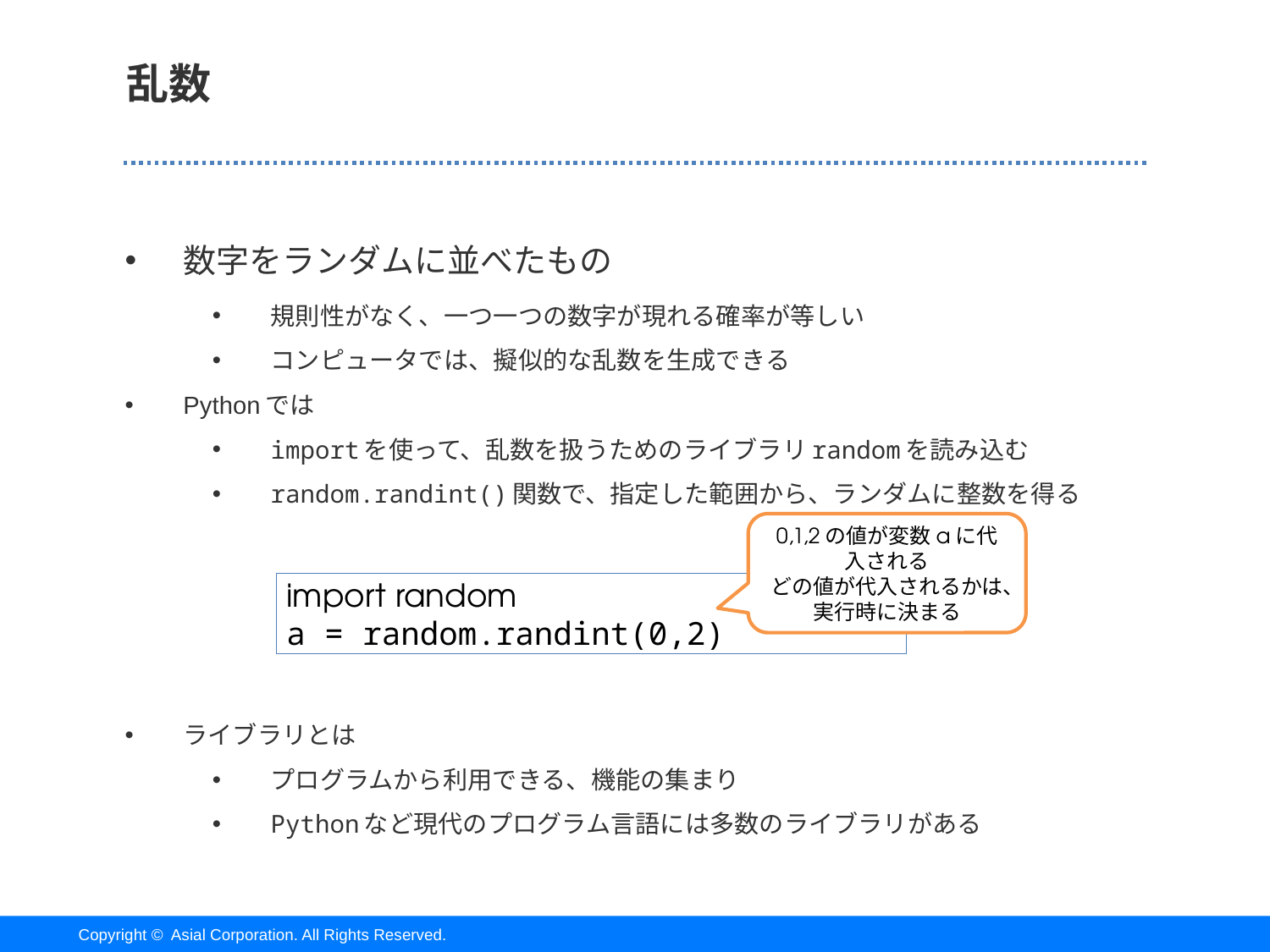

# 乱数
数字をランダムに並べたもの
規則性がなく、一つ一つの数字が現れる確率が等しい
コンピュータでは、擬似的な乱数を生成できる
Pythonでは
importを使って、乱数を扱うためのライブラリrandomを読み込む
random.randint()関数で、指定した範囲から、ランダムに整数を得る

ライブラリとは
プログラムから利用できる、機能の集まり
Pythonなど現代のプログラム言語には多数のライブラリがある

0,1,2の値が変数aに代入される
どの値が代入されるかは、実行時に決まる
import random
a = random.randint(0,2)